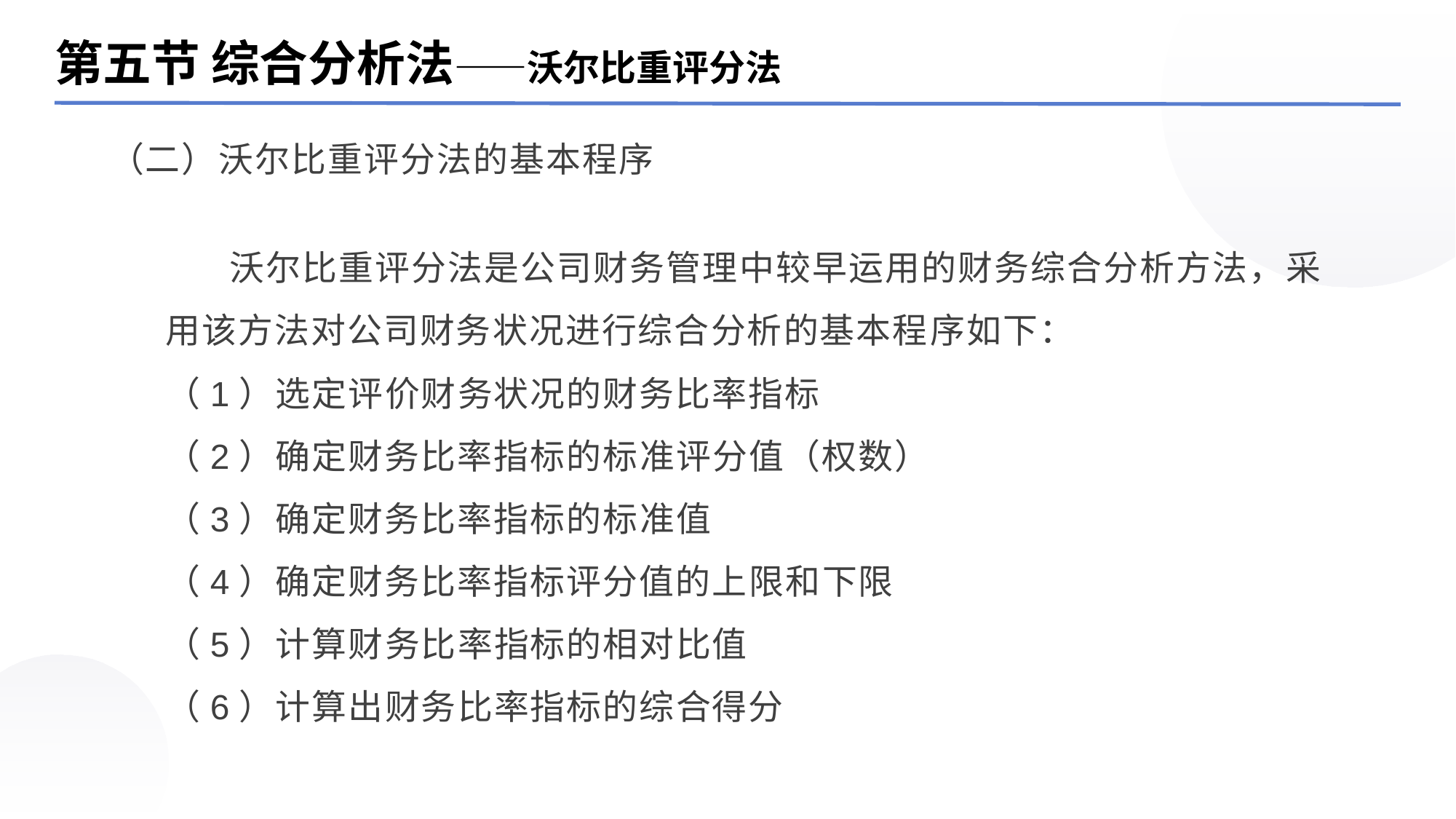

第五节 综合分析法——沃尔比重评分法
（二）沃尔比重评分法的基本程序

      沃尔比重评分法是公司财务管理中较早运用的财务综合分析方法，采用该方法对公司财务状况进行综合分析的基本程序如下：
（1）选定评价财务状况的财务比率指标
（2）确定财务比率指标的标准评分值（权数）
（3）确定财务比率指标的标准值
（4）确定财务比率指标评分值的上限和下限
（5）计算财务比率指标的相对比值
（6）计算出财务比率指标的综合得分

104